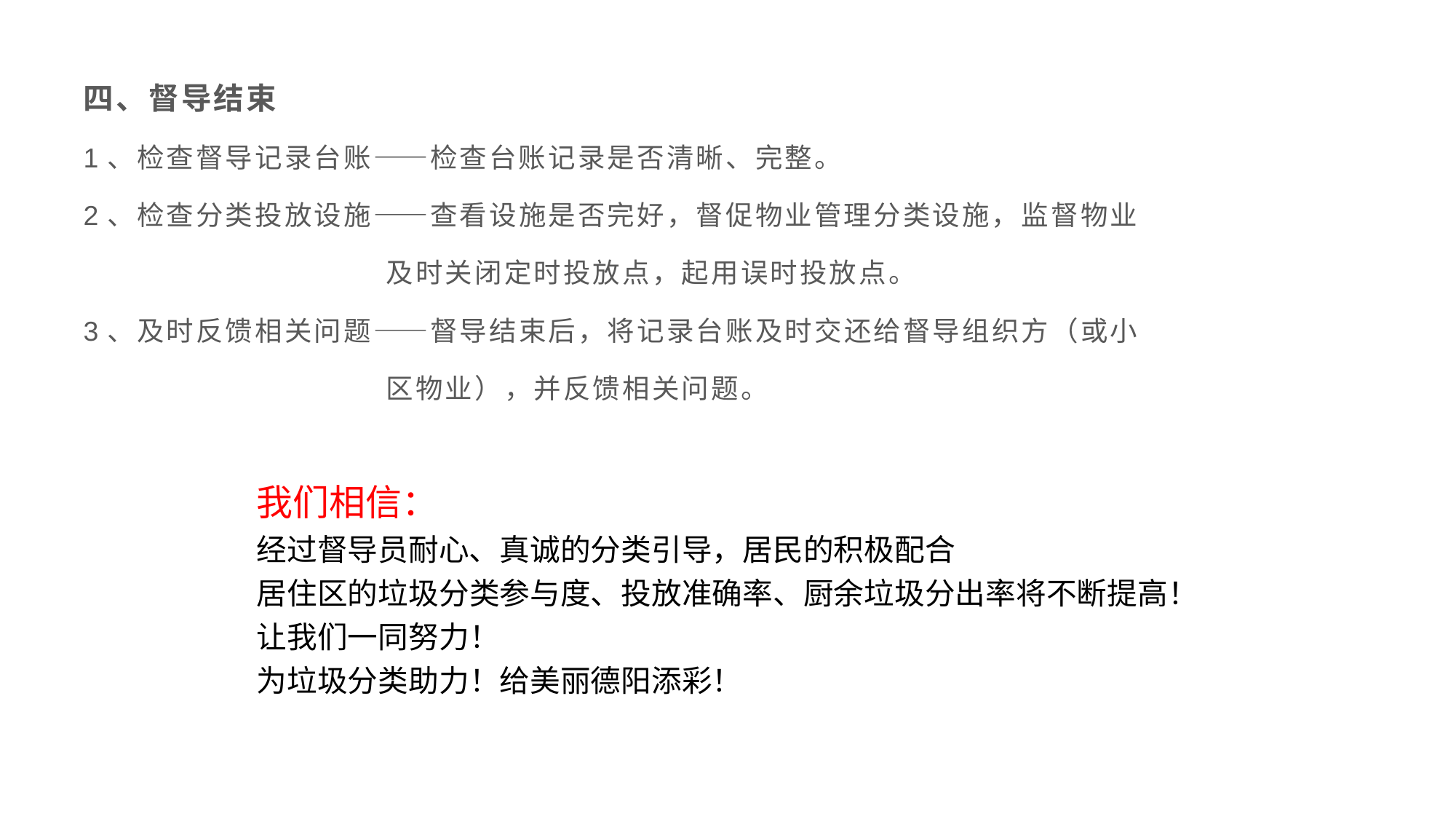

四、督导结束
1、检查督导记录台账——检查台账记录是否清晰、完整。
2、检查分类投放设施——查看设施是否完好，督促物业管理分类设施，监督物业
                                   及时关闭定时投放点，起用误时投放点。
3、及时反馈相关问题——督导结束后，将记录台账及时交还给督导组织方（或小
                                   区物业），并反馈相关问题。
我们相信：
经过督导员耐心、真诚的分类引导，居民的积极配合
居住区的垃圾分类参与度、投放准确率、厨余垃圾分出率将不断提高！
让我们一同努力！
为垃圾分类助力！给美丽德阳添彩！